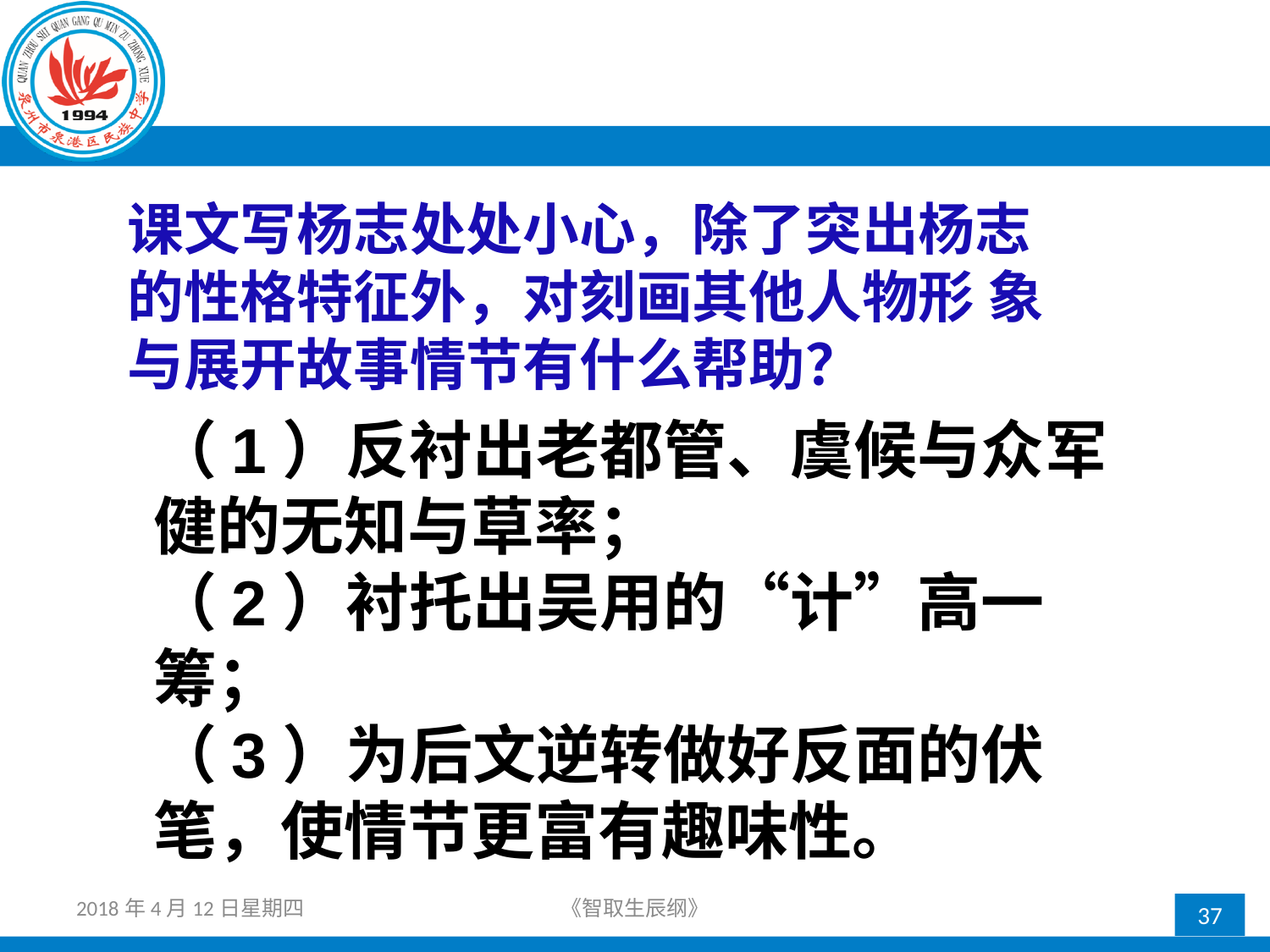

课文写杨志处处小心，除了突出杨志的性格特征外，对刻画其他人物形 象与展开故事情节有什么帮助？
（1）反衬出老都管、虞候与众军健的无知与草率；
（2）衬托出吴用的“计”高一筹；
（3）为后文逆转做好反面的伏笔，使情节更富有趣味性。
2018年4月12日星期四
《智取生辰纲》